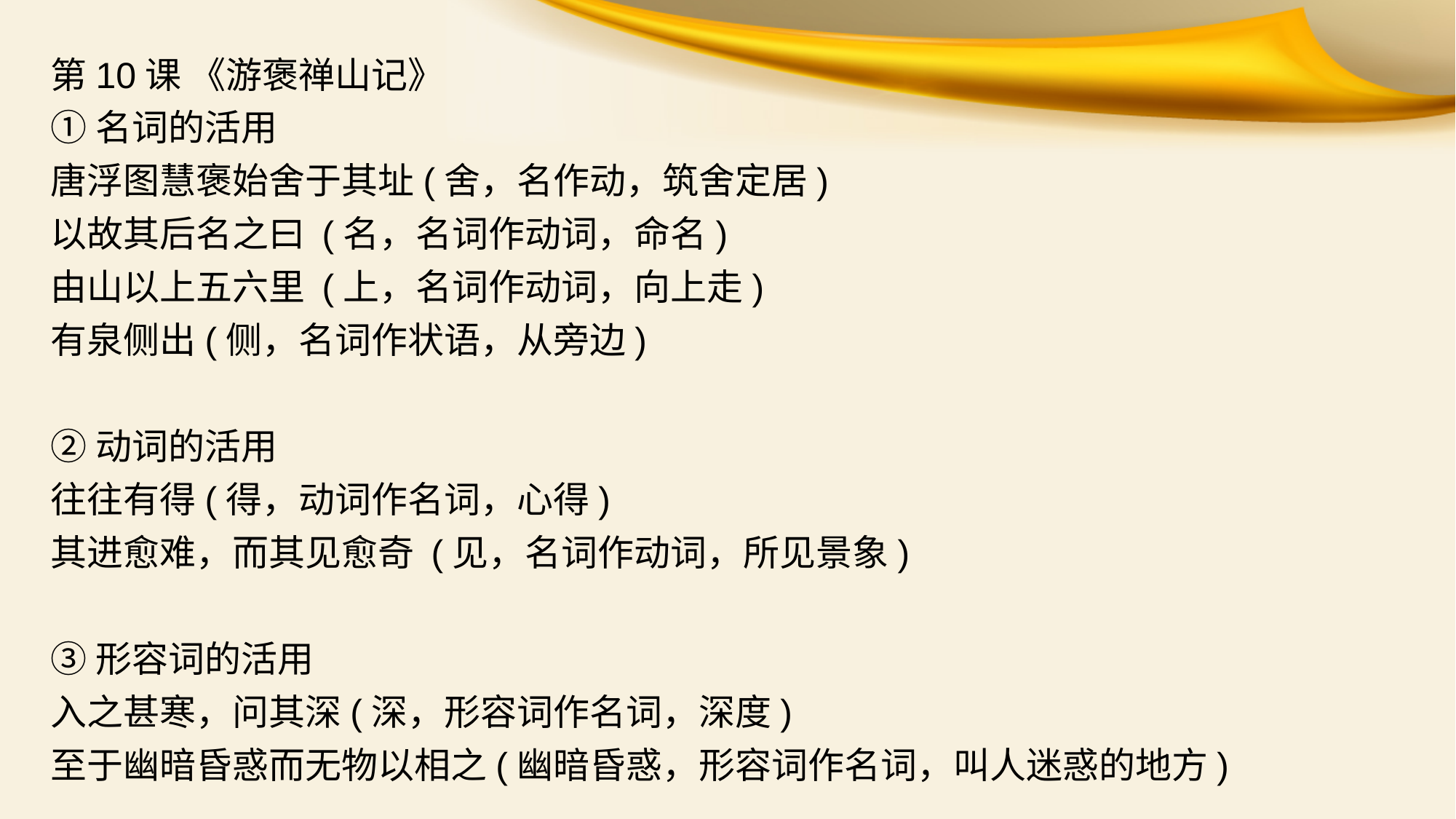

第10课 《游褒禅山记》
①名词的活用
唐浮图慧褒始舍于其址(舍，名作动，筑舍定居)
以故其后名之曰 (名，名词作动词，命名)
由山以上五六里 (上，名词作动词，向上走)
有泉侧出(侧，名词作状语，从旁边)

②动词的活用
往往有得(得，动词作名词，心得)
其进愈难，而其见愈奇 (见，名词作动词，所见景象)

③形容词的活用
入之甚寒，问其深(深，形容词作名词，深度)
至于幽暗昏惑而无物以相之(幽暗昏惑，形容词作名词，叫人迷惑的地方)